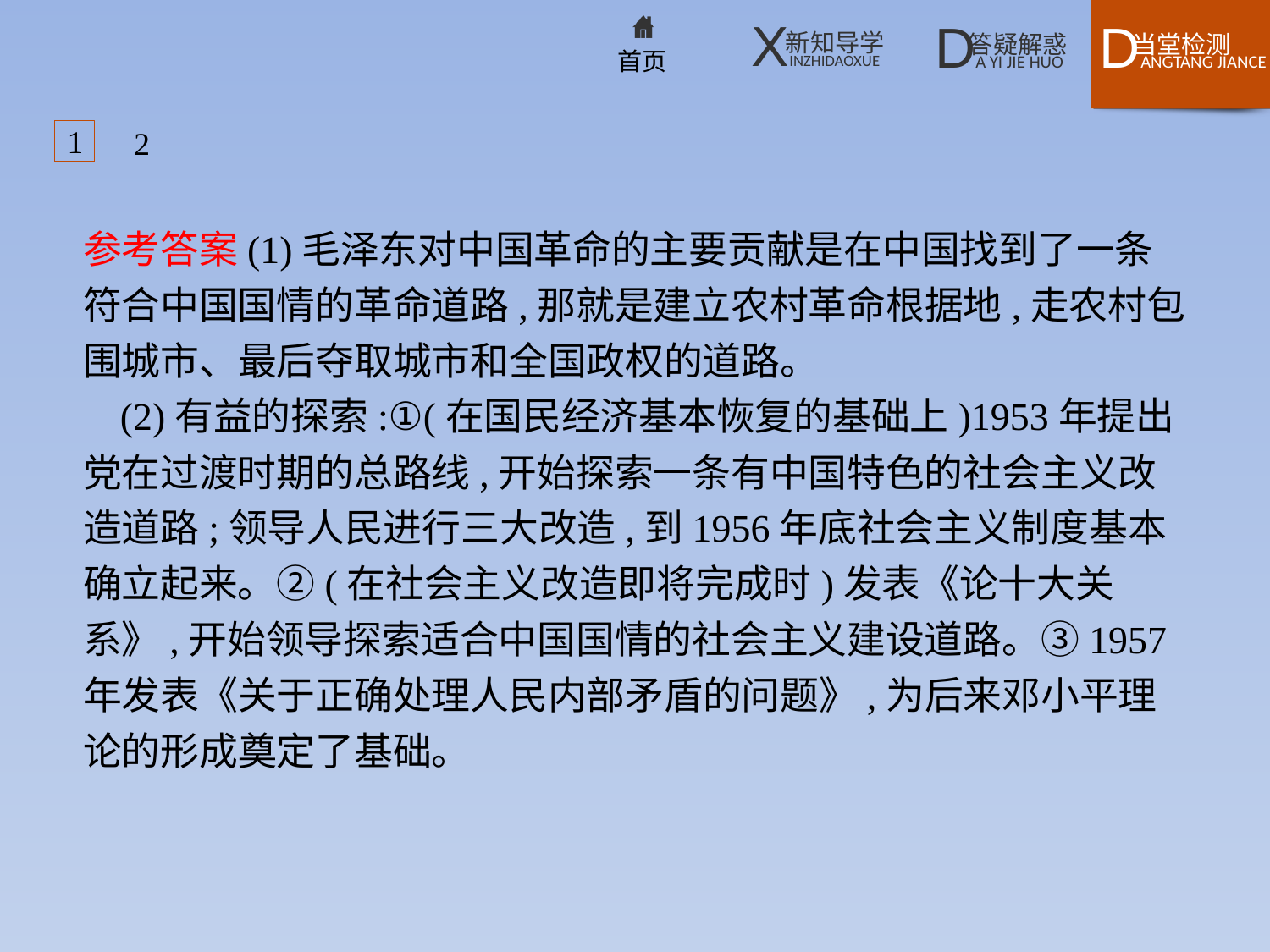

1
2
参考答案(1)毛泽东对中国革命的主要贡献是在中国找到了一条符合中国国情的革命道路,那就是建立农村革命根据地,走农村包围城市、最后夺取城市和全国政权的道路。
(2)有益的探索:①(在国民经济基本恢复的基础上)1953年提出党在过渡时期的总路线,开始探索一条有中国特色的社会主义改造道路;领导人民进行三大改造,到1956年底社会主义制度基本确立起来。②(在社会主义改造即将完成时)发表《论十大关系》,开始领导探索适合中国国情的社会主义建设道路。③1957年发表《关于正确处理人民内部矛盾的问题》,为后来邓小平理论的形成奠定了基础。